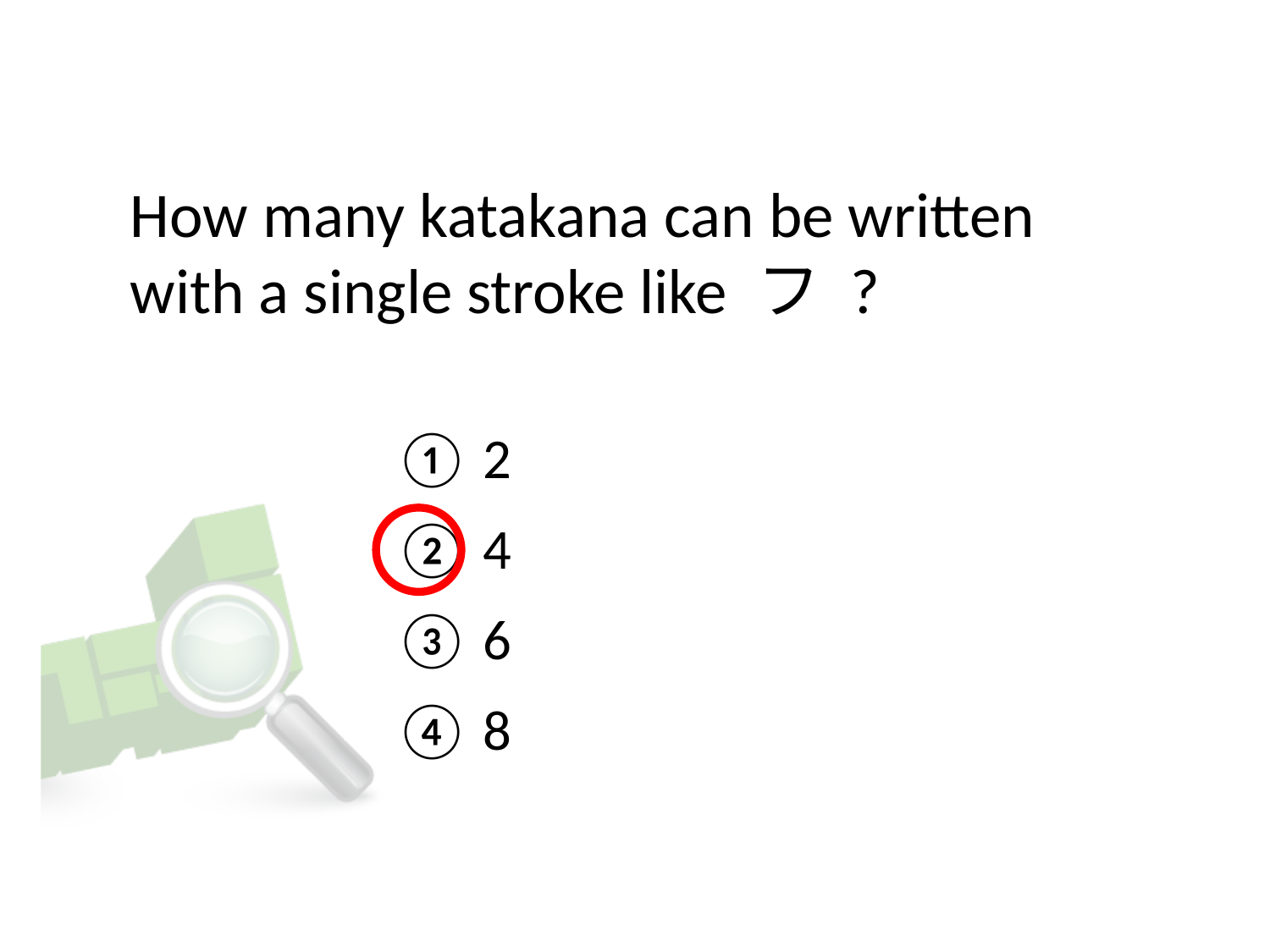

# How many katakana can be written with a single stroke like フ ?
① 2
② 4
③ 6
④ 8